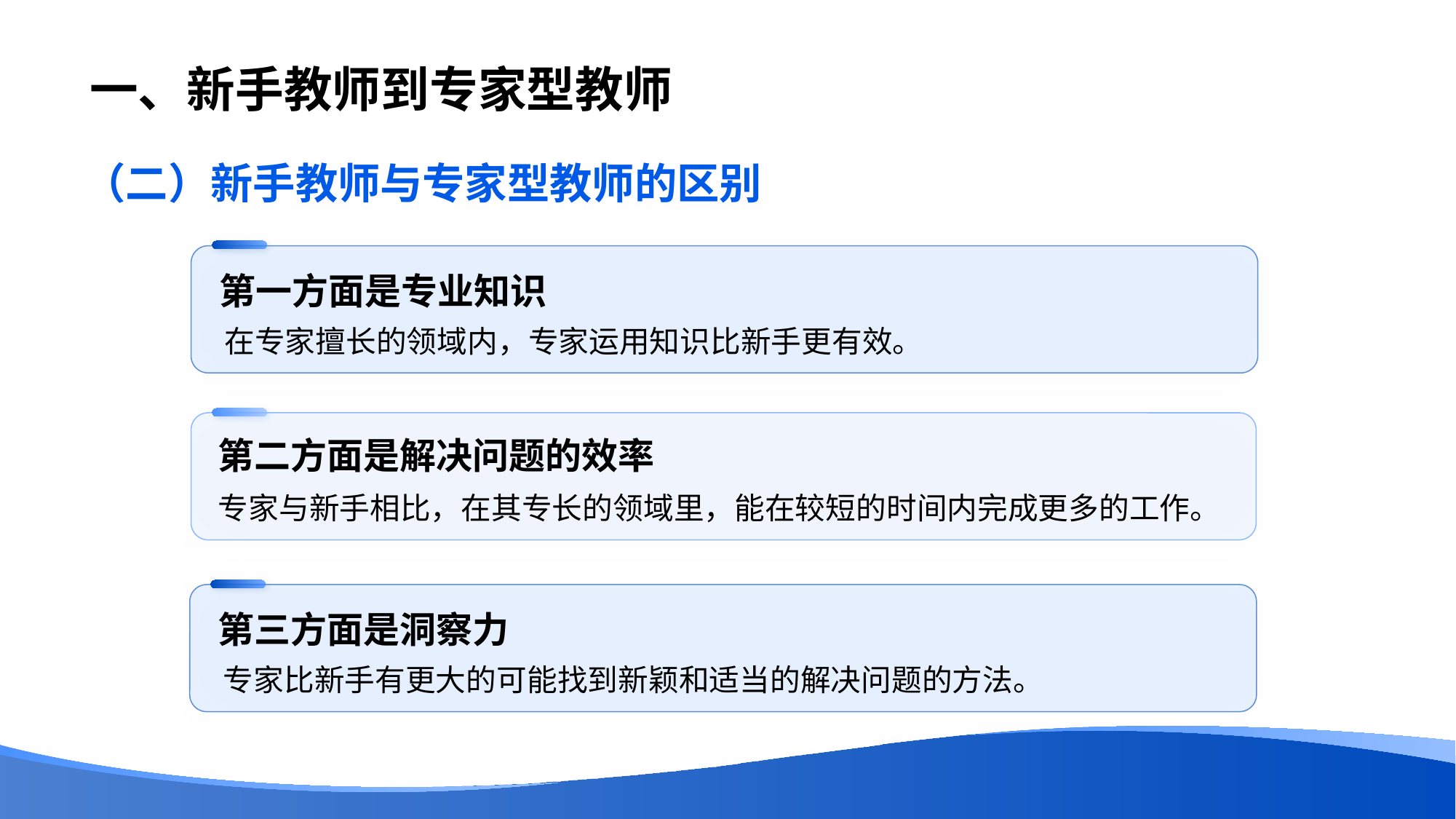

# 一、新手教师到专家型教师
（二）新手教师与专家型教师的区别

第一方面是专业知识

在专家擅长的领域内，专家运用知识比新手更有效。
第二方面是解决问题的效率

专家与新手相比，在其专长的领域里，能在较短的时间内完成更多的工作。

第三方面是洞察力

专家比新手有更大的可能找到新颖和适当的解决问题的方法。